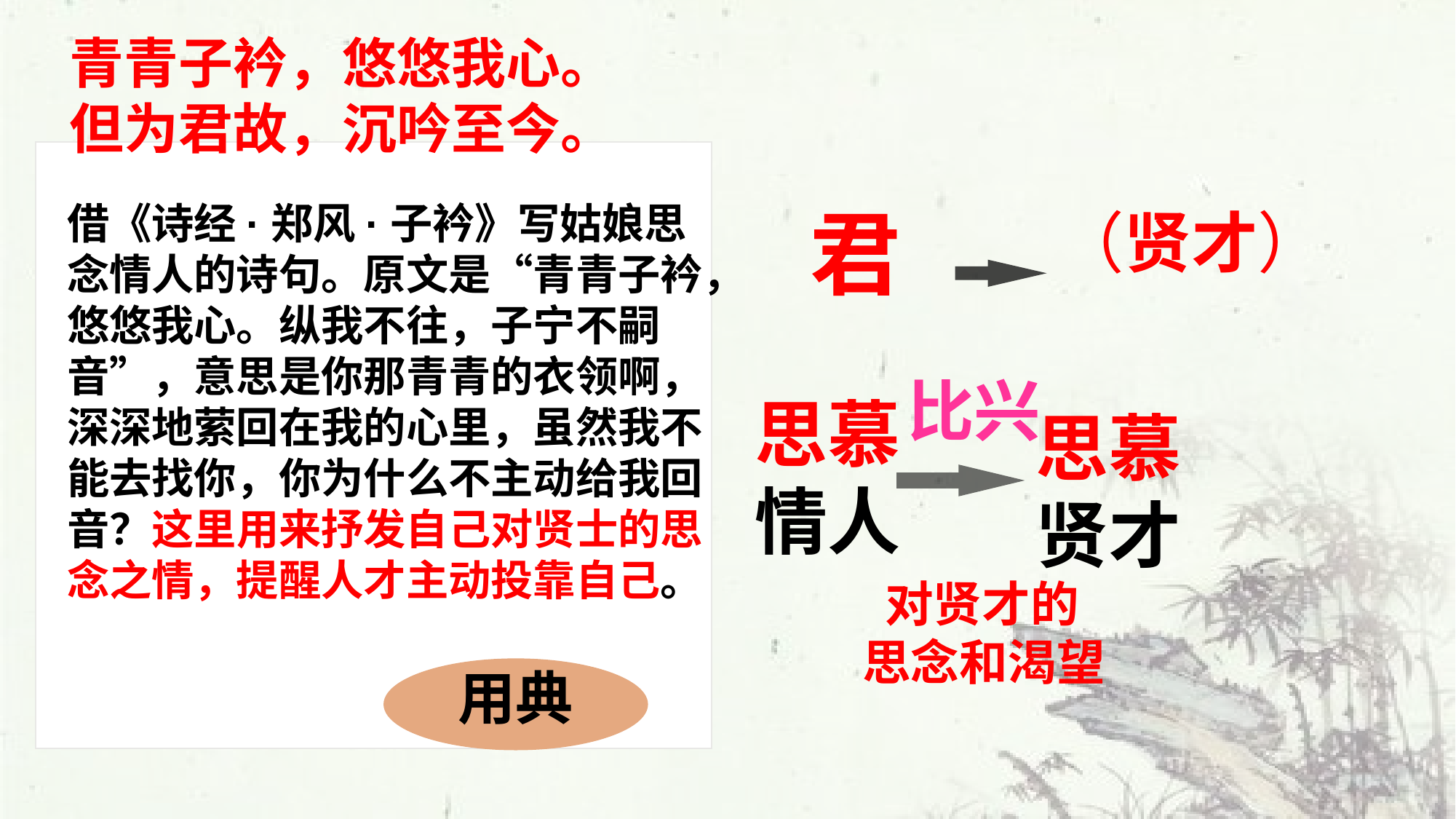

青青子衿，悠悠我心。
但为君故，沉吟至今。

君
借《诗经·郑风·子衿》写姑娘思念情人的诗句。原文是“青青子衿，悠悠我心。纵我不往，子宁不嗣音”，意思是你那青青的衣领啊，深深地萦回在我的心里，虽然我不能去找你，你为什么不主动给我回音？这里用来抒发自己对贤士的思念之情，提醒人才主动投靠自己。
（贤才）

比兴
思慕情人
思慕贤才

 对贤才的
思念和渴望

用典